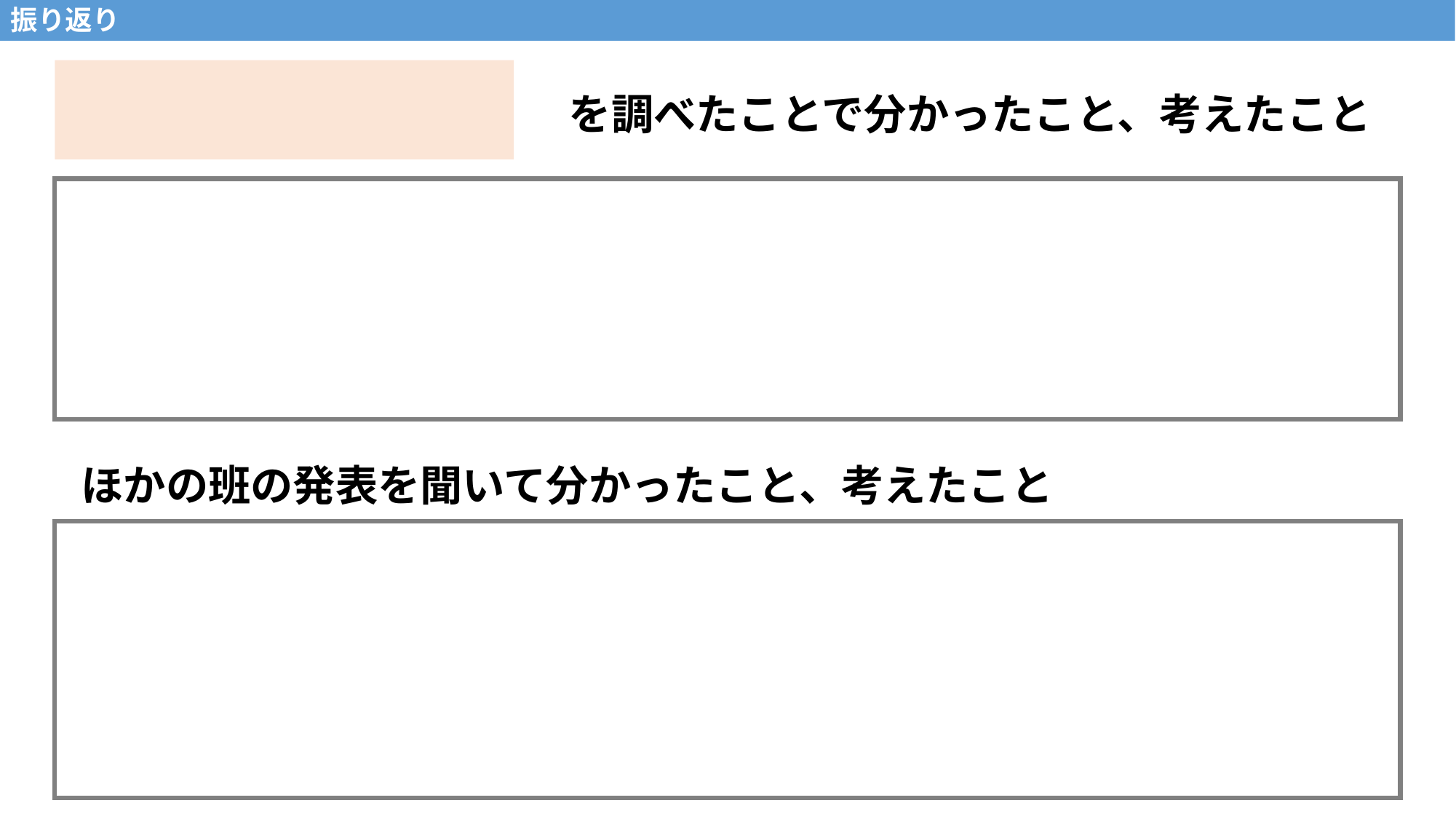

振り返り

を調べたことで分かったこと、考えたこと

ほかの班の発表を聞いて分かったこと、考えたこと